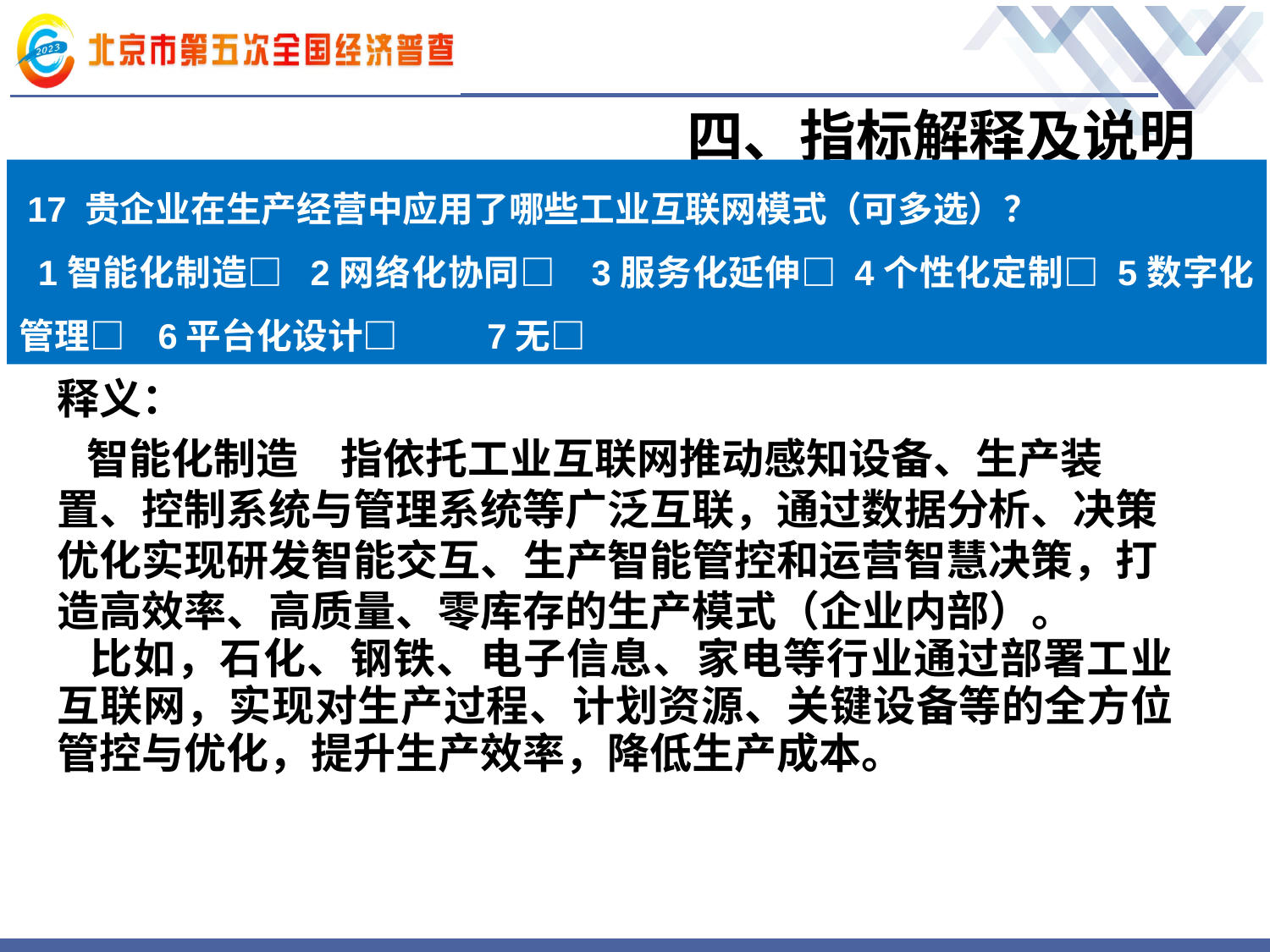

# 四、指标解释及说明
17 贵企业在生产经营中应用了哪些工业互联网模式（可多选）？
 1智能化制造□  2网络化协同□   3服务化延伸□ 4个性化定制□ 5数字化管理□   6平台化设计□          7无□
释义：
  智能化制造　指依托工业互联网推动感知设备、生产装置、控制系统与管理系统等广泛互联，通过数据分析、决策优化实现研发智能交互、生产智能管控和运营智慧决策，打造高效率、高质量、零库存的生产模式（企业内部）。
  比如，石化、钢铁、电子信息、家电等行业通过部署工业互联网，实现对生产过程、计划资源、关键设备等的全方位管控与优化，提升生产效率，降低生产成本。